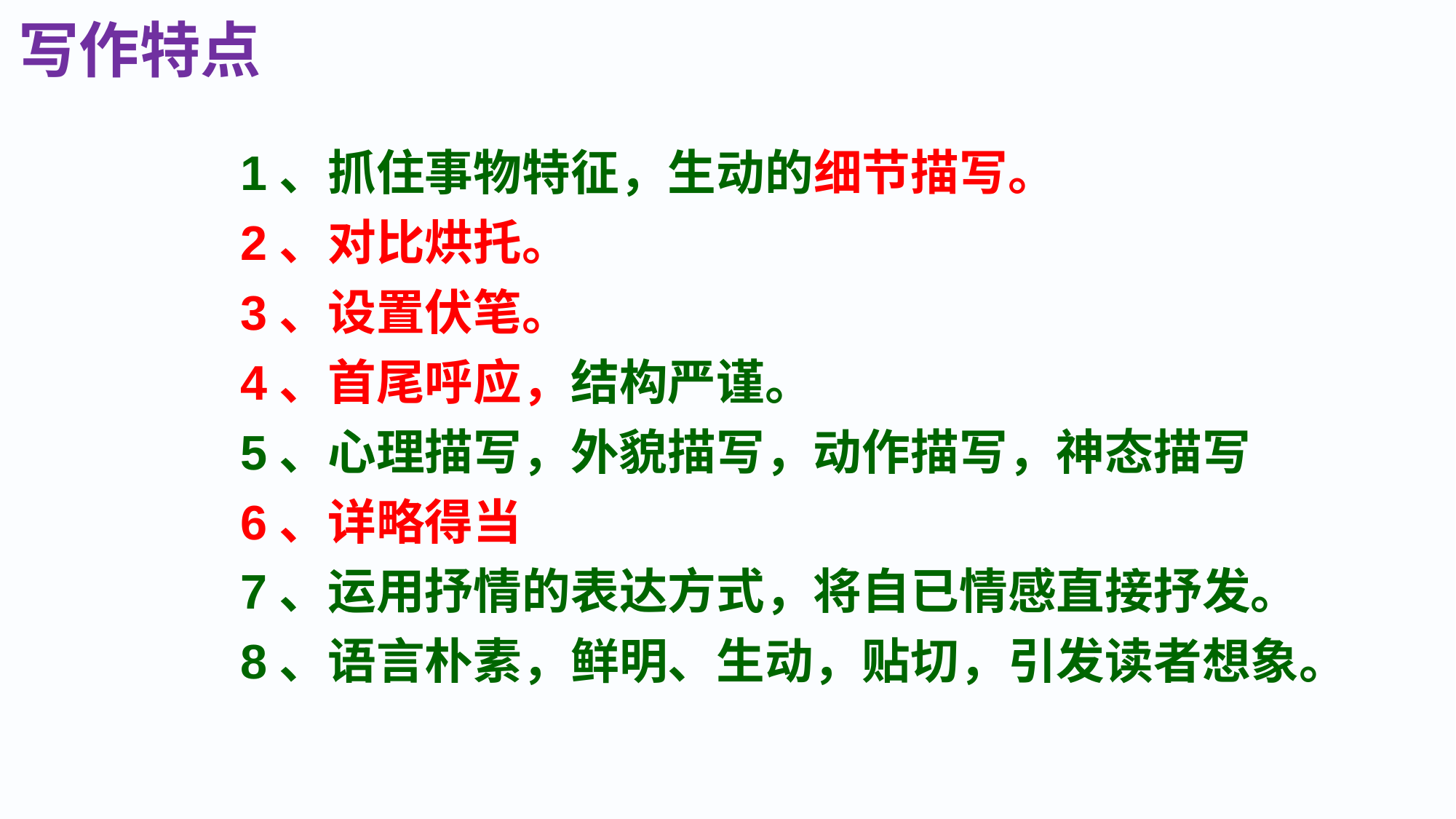

写作特点
1、抓住事物特征，生动的细节描写。
2、对比烘托。
3、设置伏笔。
4、首尾呼应，结构严谨。
5、心理描写，外貌描写，动作描写，神态描写
6、详略得当
7、运用抒情的表达方式，将自已情感直接抒发。
8、语言朴素，鲜明、生动，贴切，引发读者想象。